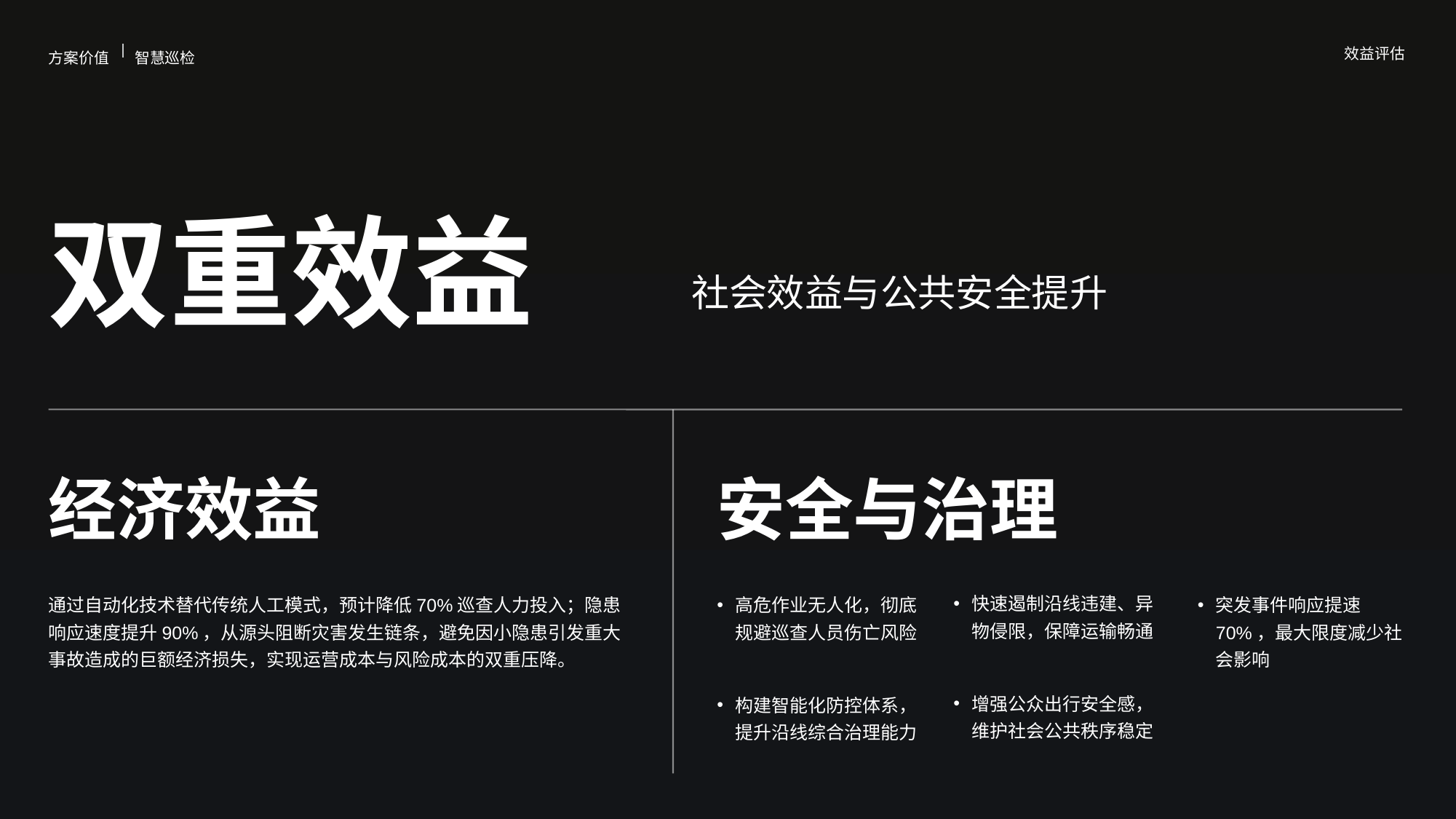

方案价值
智慧巡检
效益评估
双重效益
社会效益与公共安全提升
经济效益
安全与治理
快速遏制沿线违建、异物侵限，保障运输畅通
通过自动化技术替代传统人工模式，预计降低70%巡查人力投入；隐患响应速度提升90%，从源头阻断灾害发生链条，避免因小隐患引发重大事故造成的巨额经济损失，实现运营成本与风险成本的双重压降。
高危作业无人化，彻底规避巡查人员伤亡风险
突发事件响应提速70%，最大限度减少社会影响
增强公众出行安全感，维护社会公共秩序稳定
构建智能化防控体系，提升沿线综合治理能力